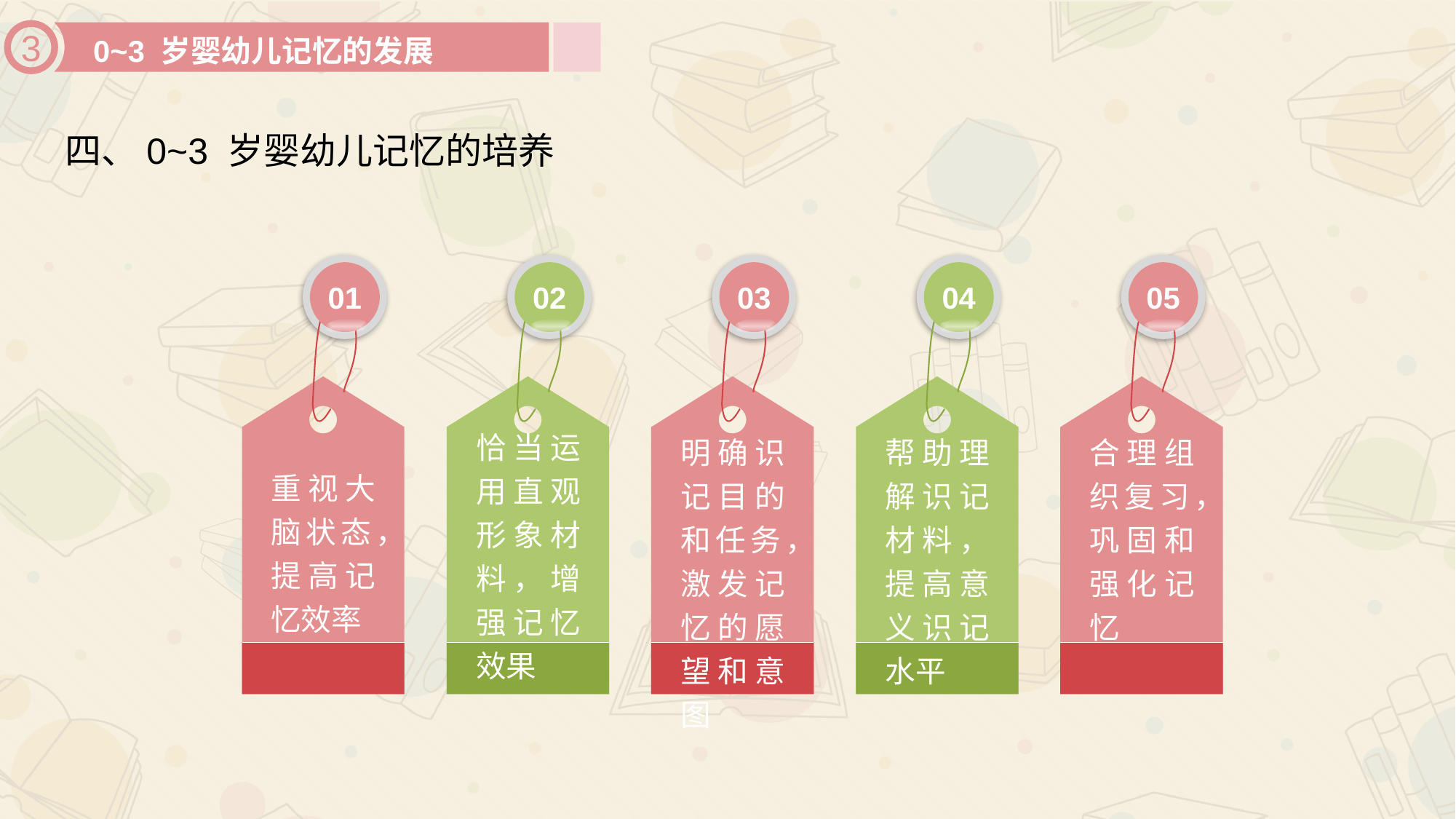

0~3 岁婴幼儿记忆的发展

3

四、0~3 岁婴幼儿记忆的培养

01

重视大脑状态，提高记忆效率

02

恰当运用直观形象材料，增强记忆效果

03

明确识记目的和任务，激发记忆的愿望和意图

04

帮助理解识记材料，提高意义识记水平

05

合理组织复习，巩固和强化记忆